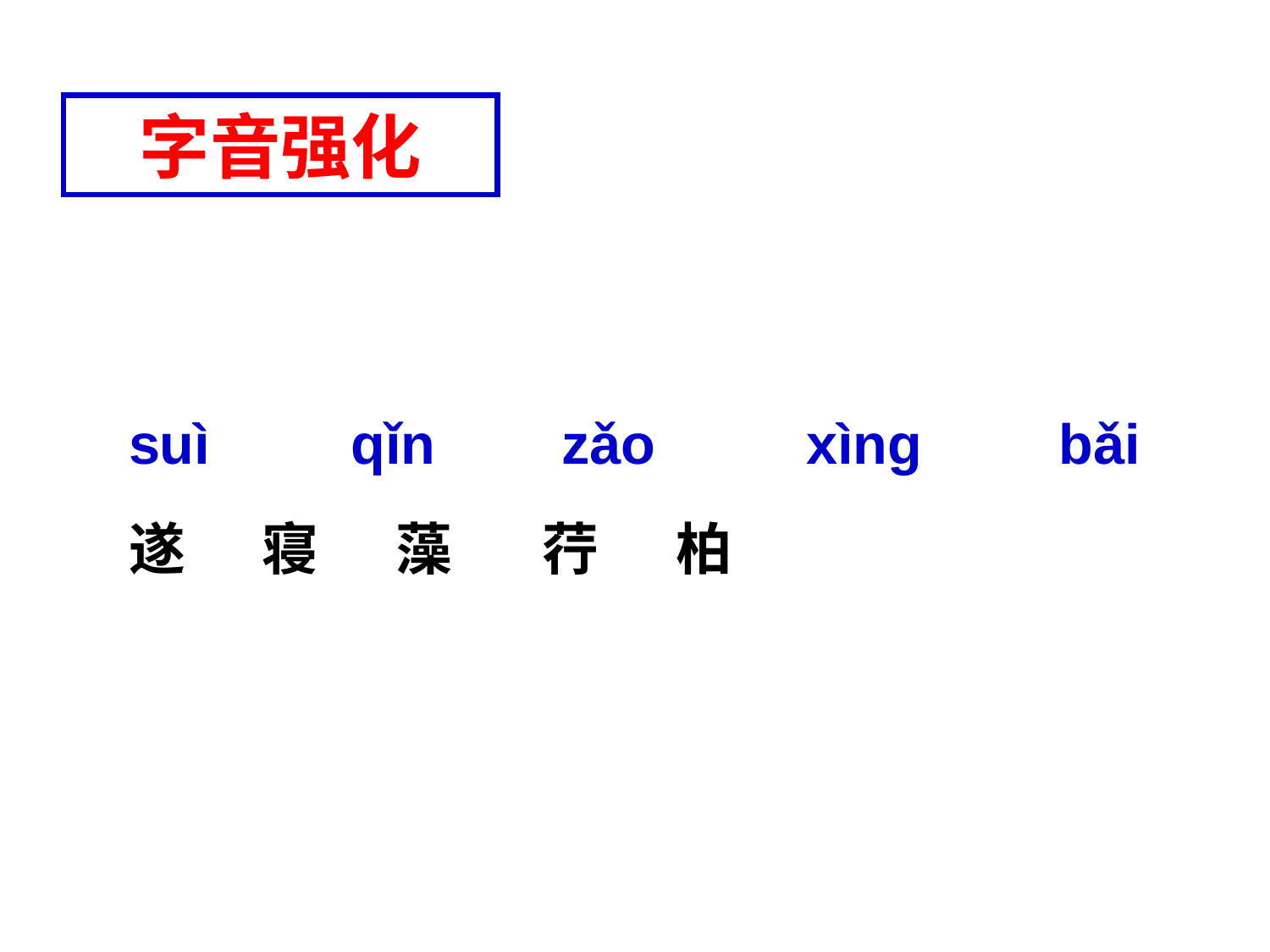

字音强化
suì
qǐn
zǎo
xìng
bǎi
遂      寝      藻       荇      柏